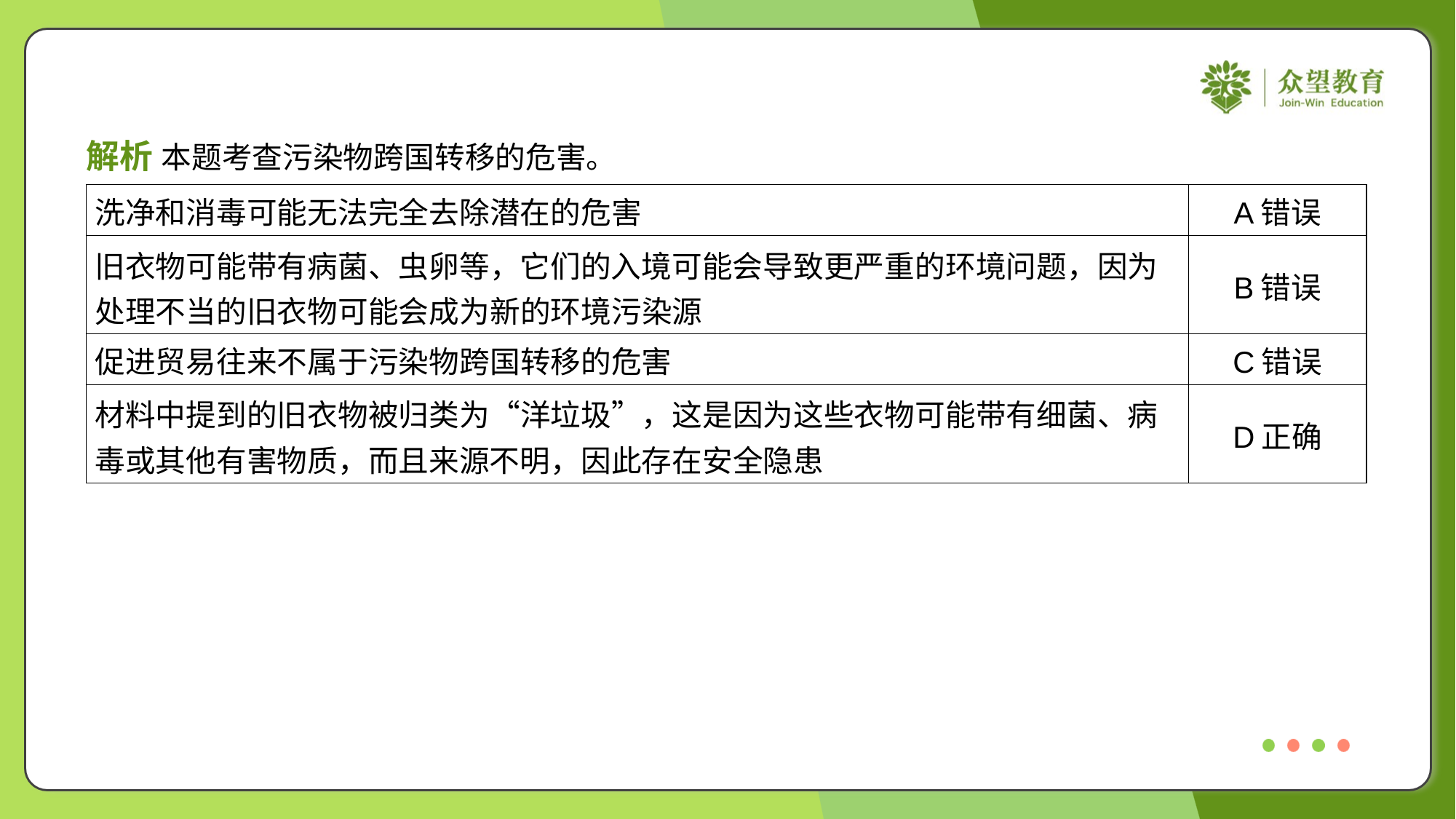

解析 本题考查污染物跨国转移的危害。
| 洗净和消毒可能无法完全去除潜在的危害 | A错误 |
| --- | --- |
| 旧衣物可能带有病菌、虫卵等，它们的入境可能会导致更严重的环境问题，因为 处理不当的旧衣物可能会成为新的环境污染源 | B错误 |
| 促进贸易往来不属于污染物跨国转移的危害 | C错误 |
| 材料中提到的旧衣物被归类为“洋垃圾”，这是因为这些衣物可能带有细菌、病 毒或其他有害物质，而且来源不明，因此存在安全隐患 | D正确 |